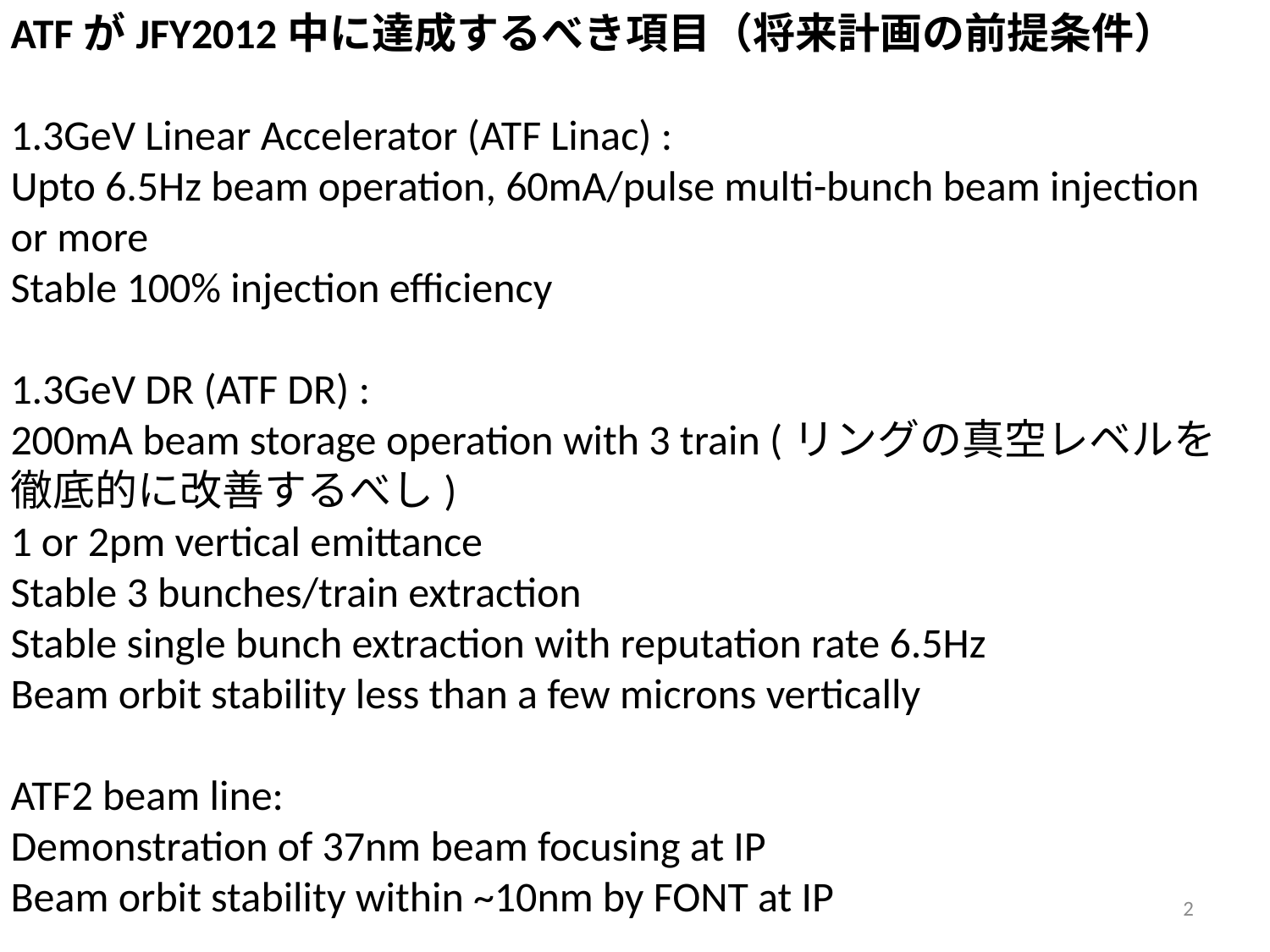

ATFがJFY2012中に達成するべき項目（将来計画の前提条件）

1.3GeV Linear Accelerator (ATF Linac) :
Upto 6.5Hz beam operation, 60mA/pulse multi-bunch beam injection
or more
Stable 100% injection efficiency

1.3GeV DR (ATF DR) :
200mA beam storage operation with 3 train (リングの真空レベルを
徹底的に改善するべし)
1 or 2pm vertical emittance
Stable 3 bunches/train extraction
Stable single bunch extraction with reputation rate 6.5Hz
Beam orbit stability less than a few microns vertically

ATF2 beam line:
Demonstration of 37nm beam focusing at IP
Beam orbit stability within ~10nm by FONT at IP
2